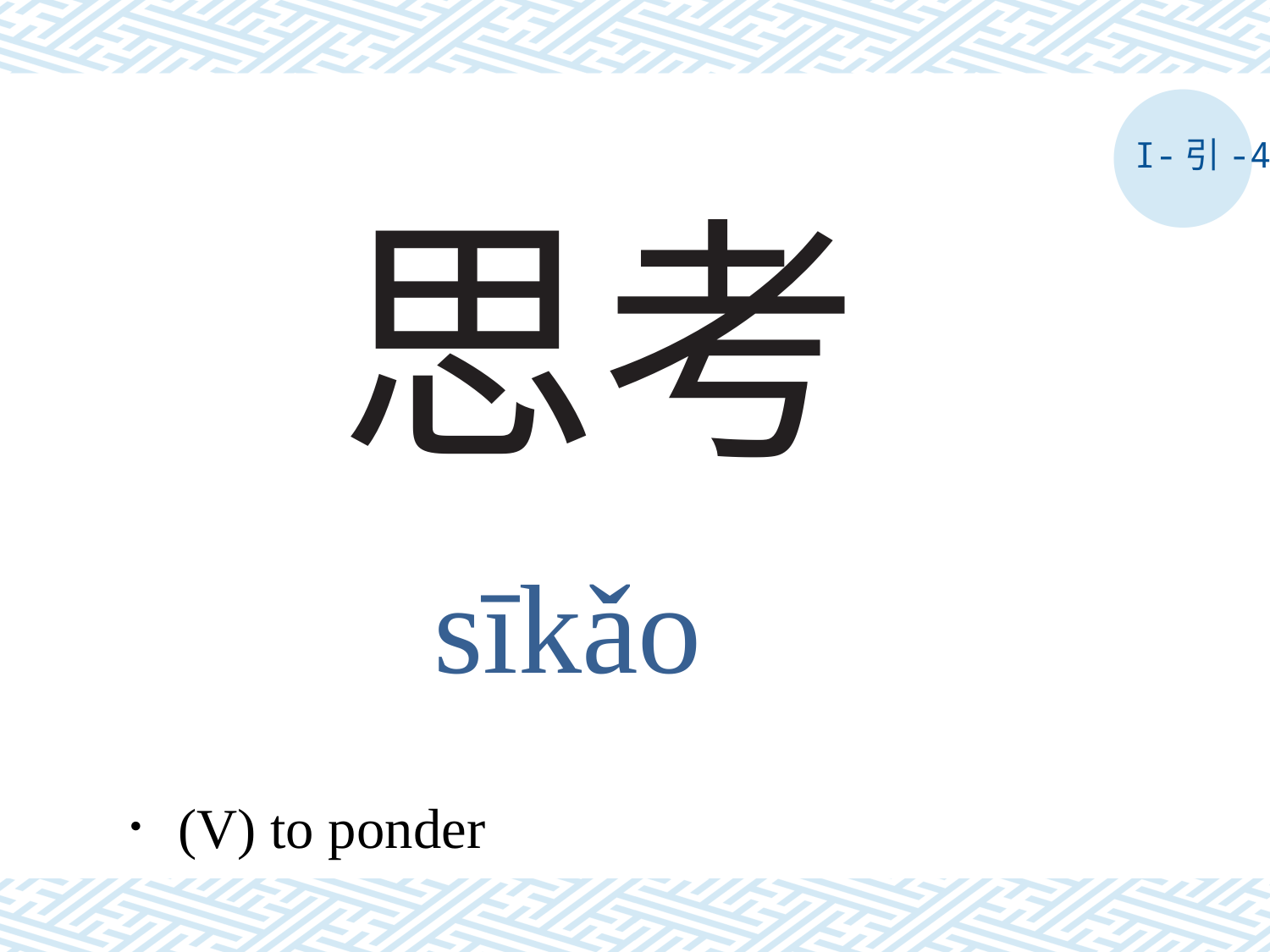

I-引-4

# 思考
sīkǎo
．(V) to ponder